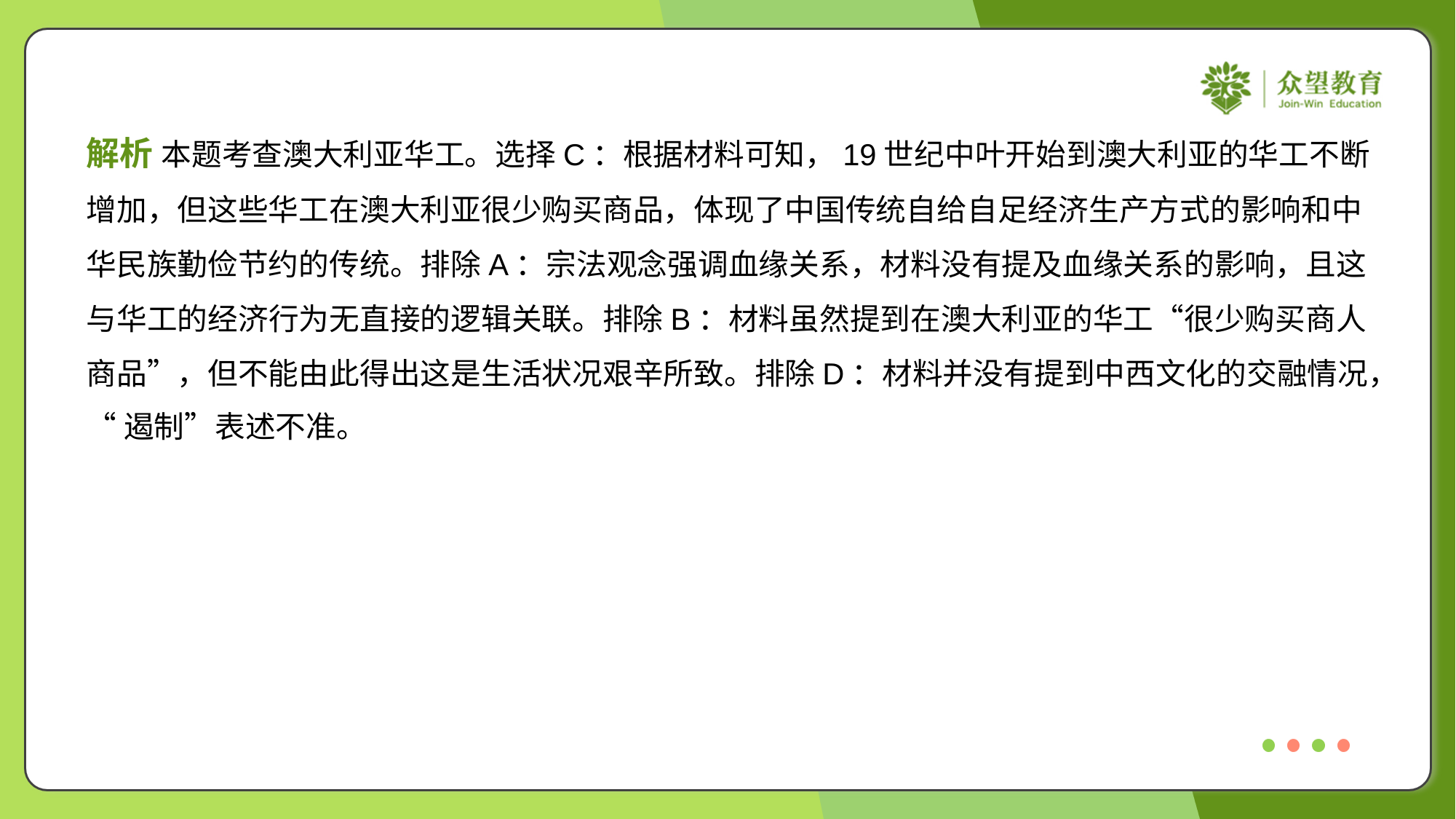

解析 本题考查澳大利亚华工。选择C：根据材料可知，19世纪中叶开始到澳大利亚的华工不断
增加，但这些华工在澳大利亚很少购买商品，体现了中国传统自给自足经济生产方式的影响和中
华民族勤俭节约的传统。排除A：宗法观念强调血缘关系，材料没有提及血缘关系的影响，且这
与华工的经济行为无直接的逻辑关联。排除B：材料虽然提到在澳大利亚的华工“很少购买商人
商品”，但不能由此得出这是生活状况艰辛所致。排除D：材料并没有提到中西文化的交融情况，
“遏制”表述不准。